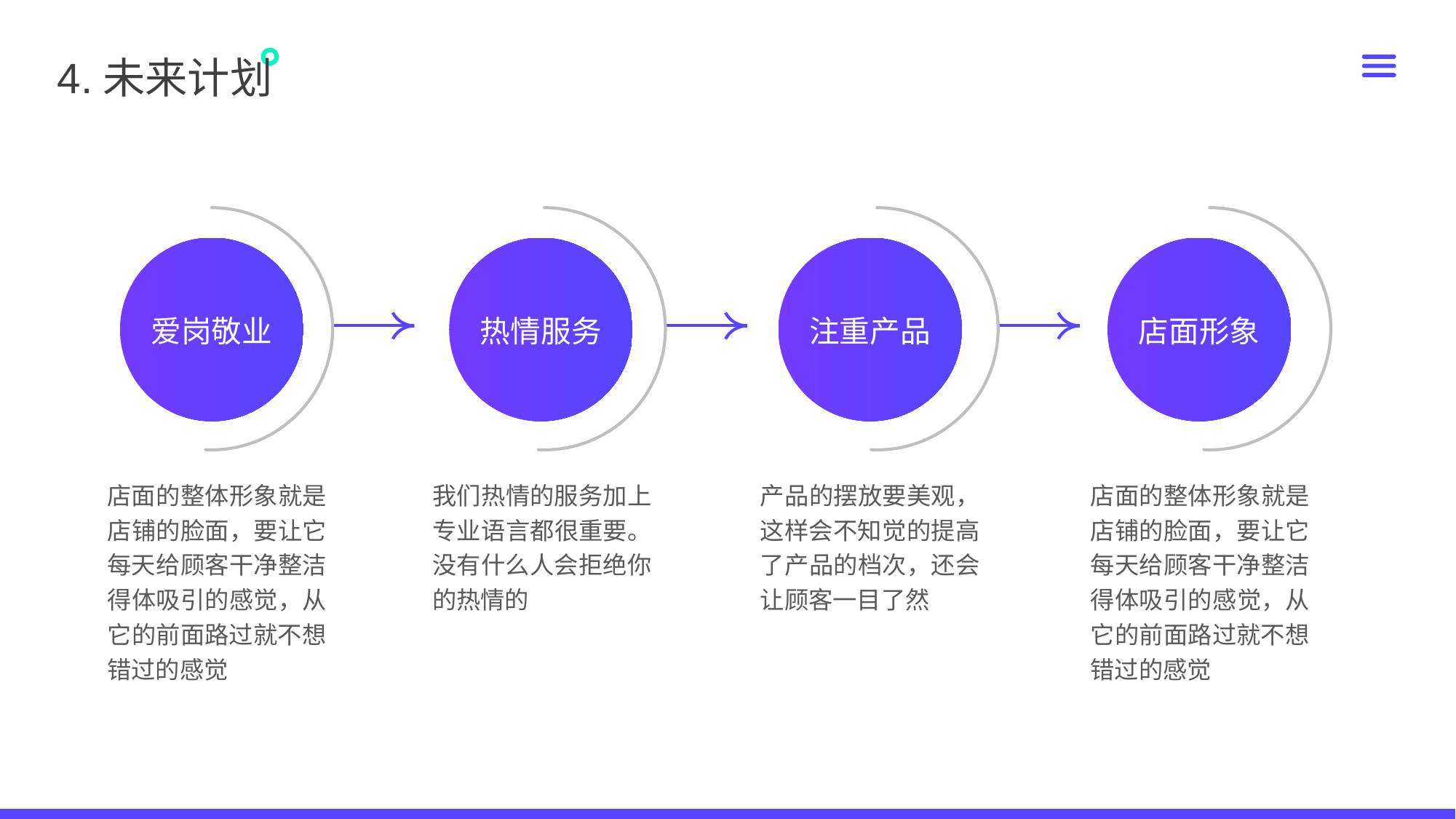

4.未来计划

爱岗敬业
热情服务
注重产品
店面形象
店面的整体形象就是店铺的脸面，要让它每天给顾客干净整洁得体吸引的感觉，从它的前面路过就不想错过的感觉
我们热情的服务加上专业语言都很重要。没有什么人会拒绝你的热情的
产品的摆放要美观，这样会不知觉的提高了产品的档次，还会让顾客一目了然
店面的整体形象就是店铺的脸面，要让它每天给顾客干净整洁得体吸引的感觉，从它的前面路过就不想错过的感觉